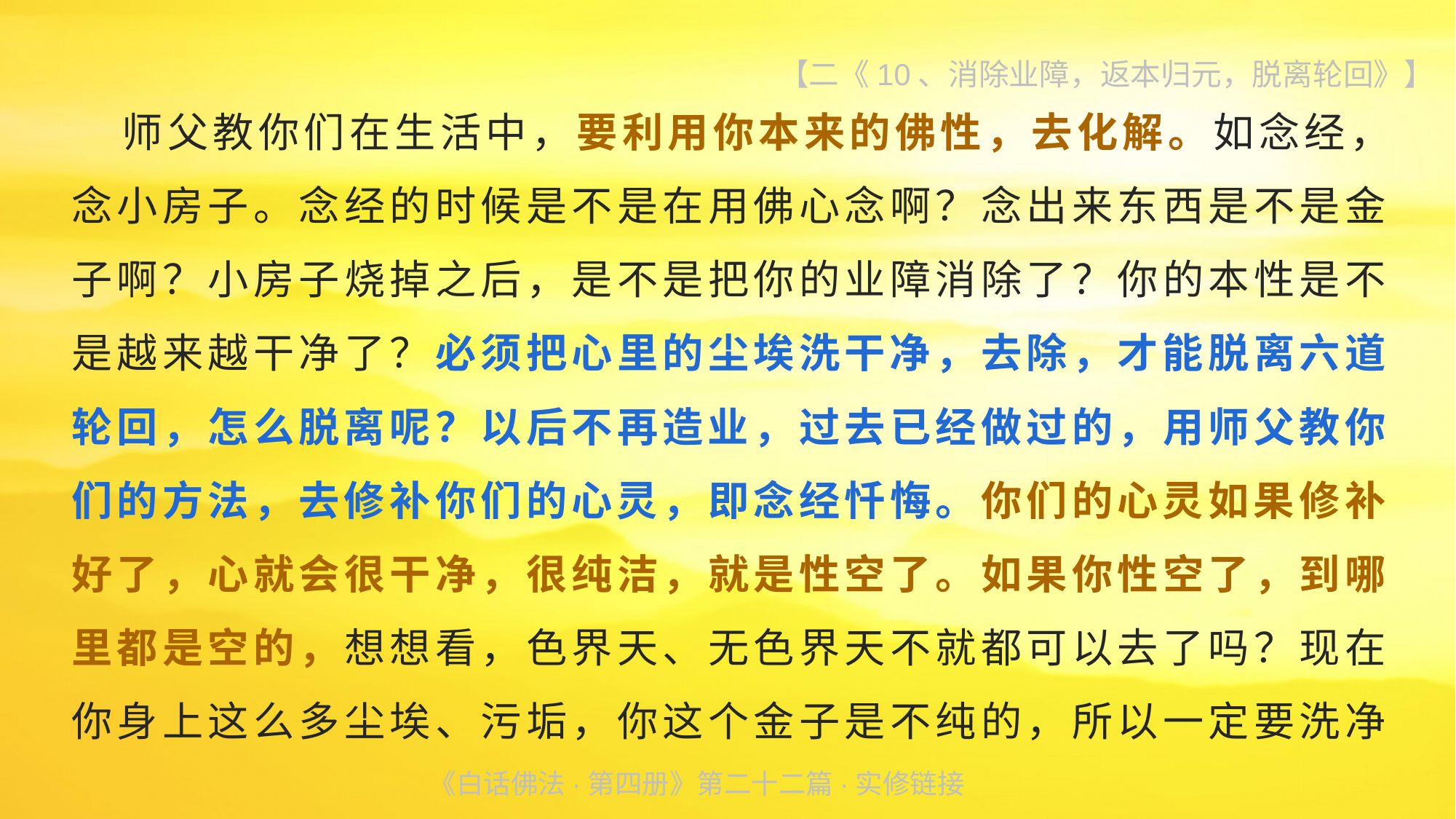

【二《10、消除业障，返本归元，脱离轮回》】
   师父教你们在生活中，要利用你本来的佛性，去化解。如念经，念小房子。念经的时候是不是在用佛心念啊？念出来东西是不是金子啊？小房子烧掉之后，是不是把你的业障消除了？你的本性是不是越来越干净了？必须把心里的尘埃洗干净，去除，才能脱离六道轮回，怎么脱离呢？以后不再造业，过去已经做过的，用师父教你们的方法，去修补你们的心灵，即念经忏悔。你们的心灵如果修补好了，心就会很干净，很纯洁，就是性空了。如果你性空了，到哪里都是空的，想想看，色界天、无色界天不就都可以去了吗？现在你身上这么多尘埃、污垢，你这个金子是不纯的，所以一定要洗净
《白话佛法·第四册》第二十二篇·实修链接